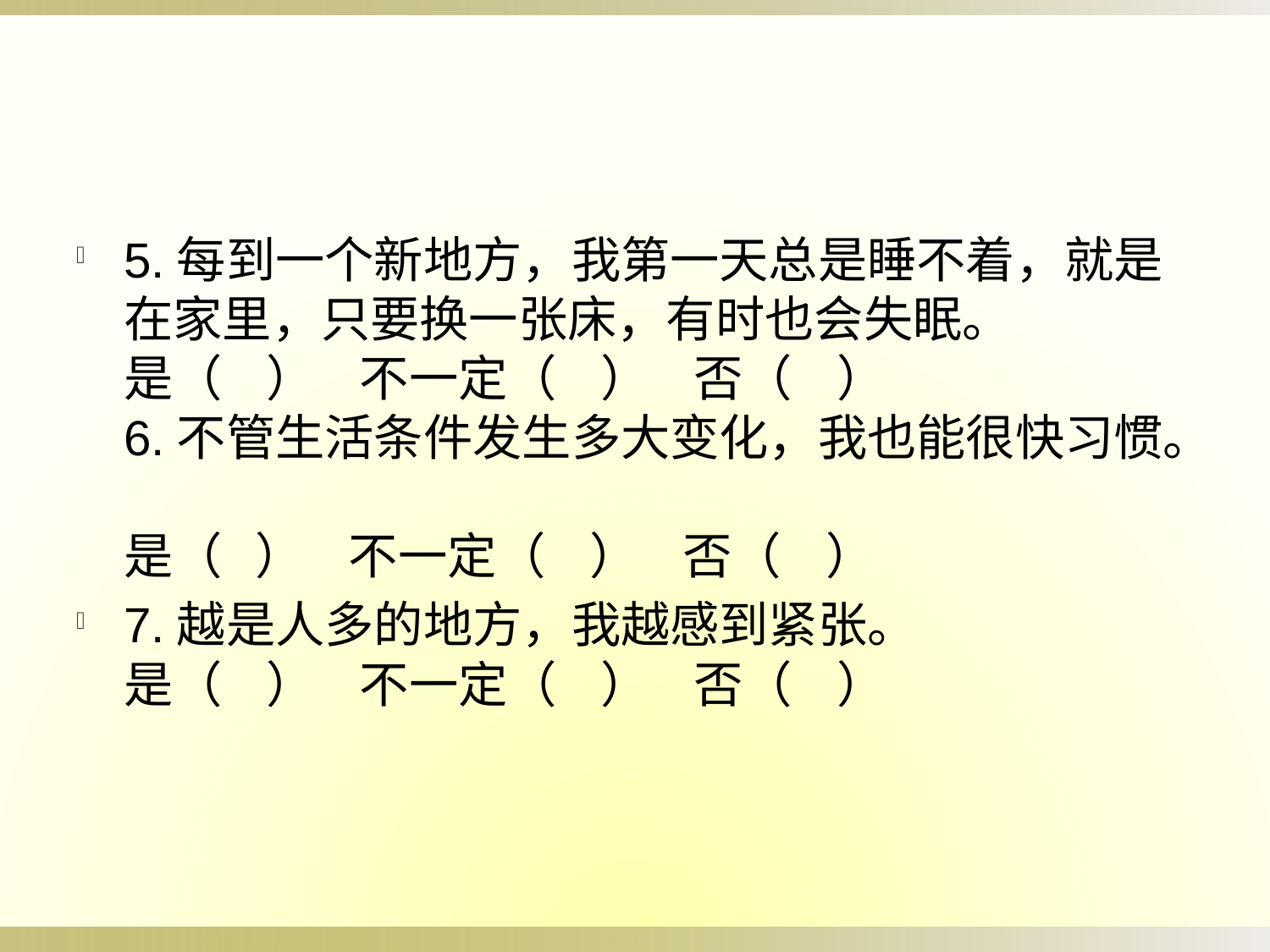

5.每到一个新地方，我第一天总是睡不着，就是在家里，只要换一张床，有时也会失眠。
是（    ）    不一定（    ）    否（    ）
6.不管生活条件发生多大变化，我也能很快习惯。
是（   ）    不一定（    ）    否（    ）
7.越是人多的地方，我越感到紧张。
是（    ）    不一定（    ）    否（    ）